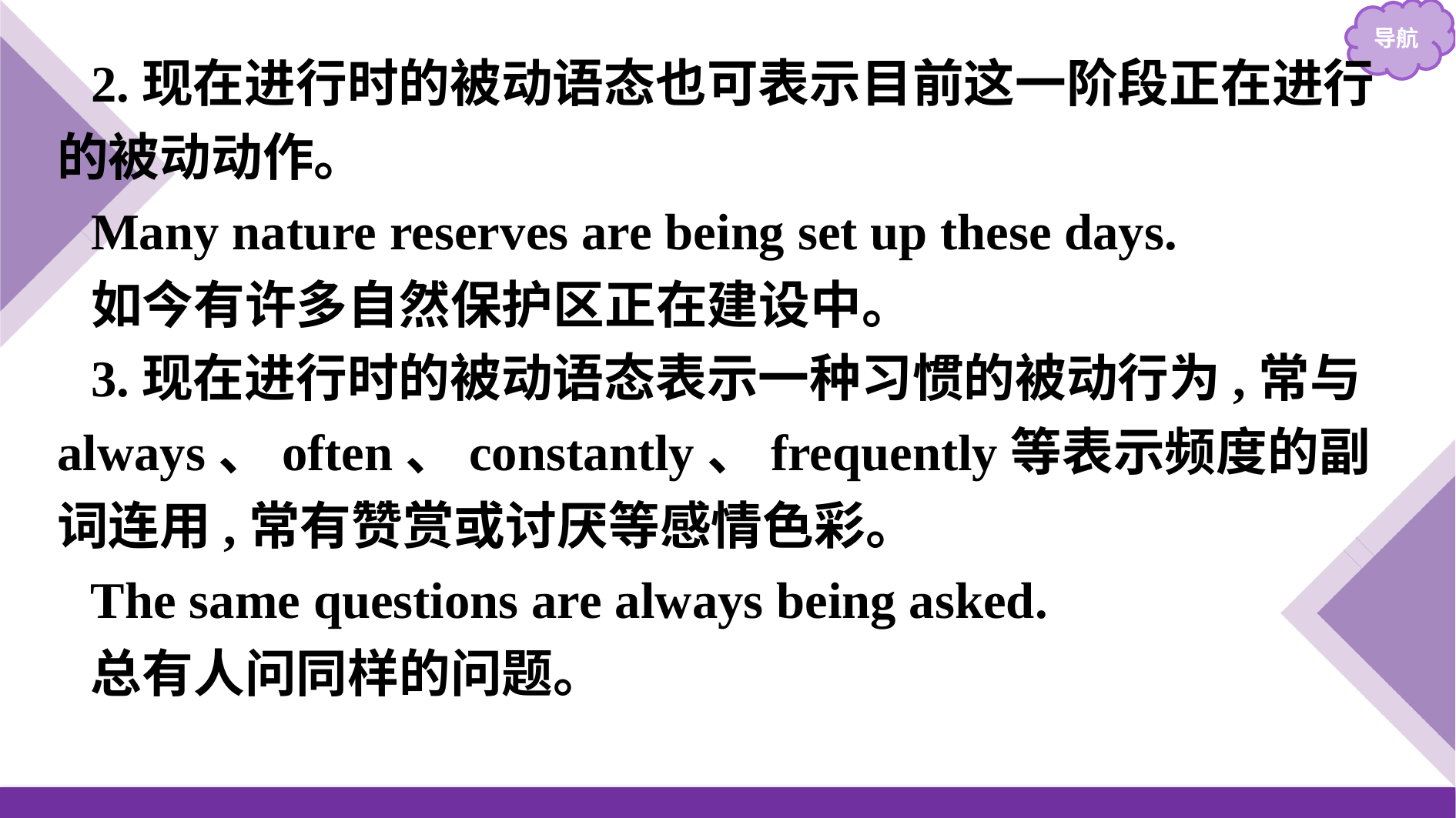

2.现在进行时的被动语态也可表示目前这一阶段正在进行的被动动作。
Many nature reserves are being set up these days.
如今有许多自然保护区正在建设中。
3.现在进行时的被动语态表示一种习惯的被动行为,常与always、often、constantly、frequently等表示频度的副词连用,常有赞赏或讨厌等感情色彩。
The same questions are always being asked.
总有人问同样的问题。